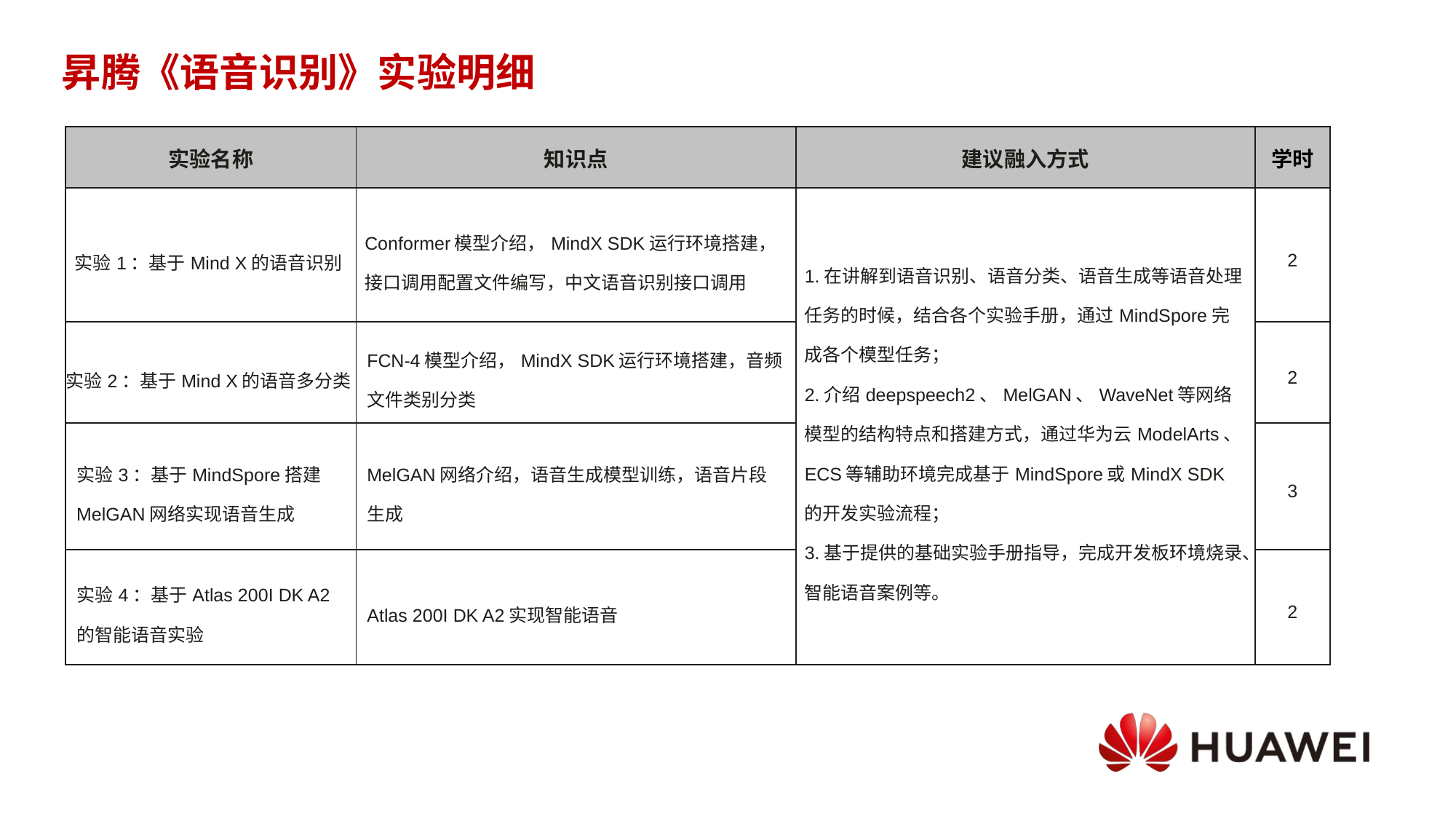

# 昇腾《语音识别》实验明细
| 实验名称 | 知识点 | 建议融入方式 | 学时 |
| --- | --- | --- | --- |
| 实验1：基于Mind X的语音识别 | Conformer模型介绍，MindX SDK运行环境搭建，接口调用配置文件编写，中文语音识别接口调用 | 1.在讲解到语音识别、语音分类、语音生成等语音处理任务的时候，结合各个实验手册，通过MindSpore完成各个模型任务； 2.介绍deepspeech2、MelGAN、WaveNet等网络模型的结构特点和搭建方式，通过华为云ModelArts、ECS等辅助环境完成基于MindSpore或MindX SDK的开发实验流程； 3.基于提供的基础实验手册指导，完成开发板环境烧录、智能语音案例等。 | 2 |
| 实验2：基于Mind X的语音多分类 | FCN-4模型介绍，MindX SDK运行环境搭建，音频文件类别分类 |  | 2 |
| 实验3：基于MindSpore搭建MelGAN网络实现语音生成 | MelGAN网络介绍，语音生成模型训练，语音片段生成 |  | 3 |
| 实验4：基于Atlas 200I DK A2的智能语音实验 | Atlas 200I DK A2实现智能语音 |  | 2 |